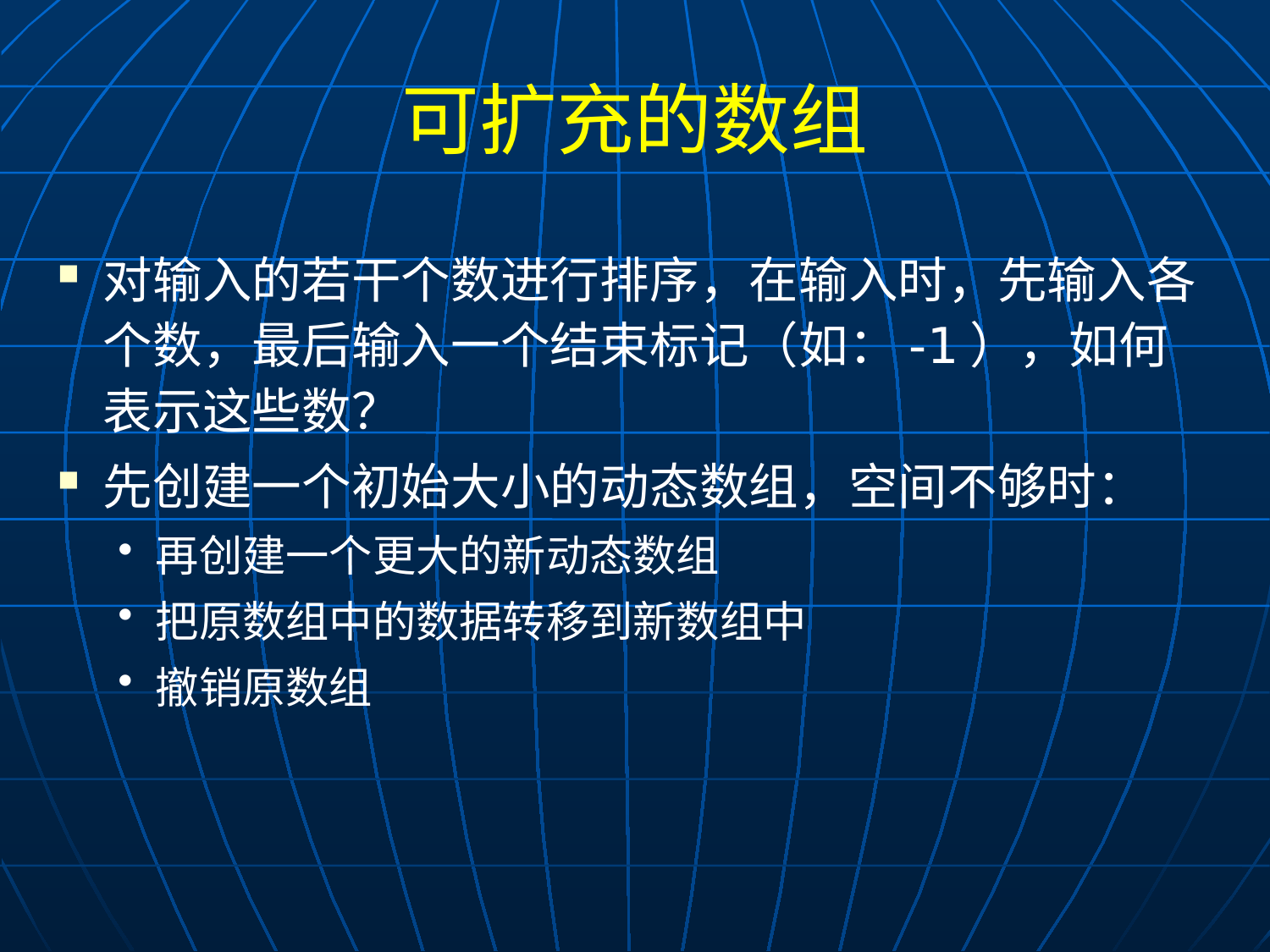

# 可扩充的数组
对输入的若干个数进行排序，在输入时，先输入各个数，最后输入一个结束标记（如：-1），如何表示这些数？
先创建一个初始大小的动态数组，空间不够时：
再创建一个更大的新动态数组
把原数组中的数据转移到新数组中
撤销原数组